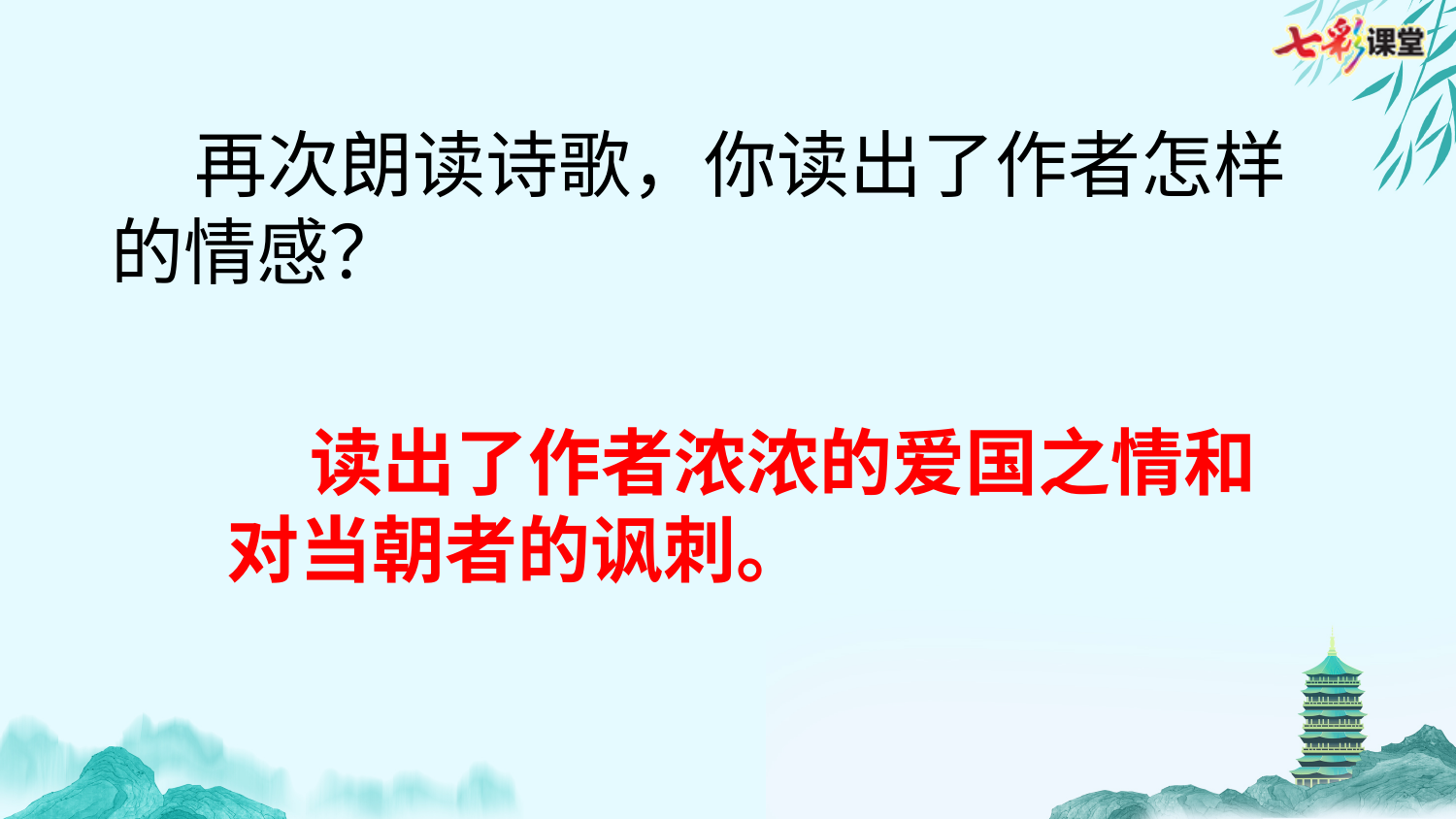

再次朗读诗歌，你读出了作者怎样的情感？
    读出了作者浓浓的爱国之情和对当朝者的讽刺。